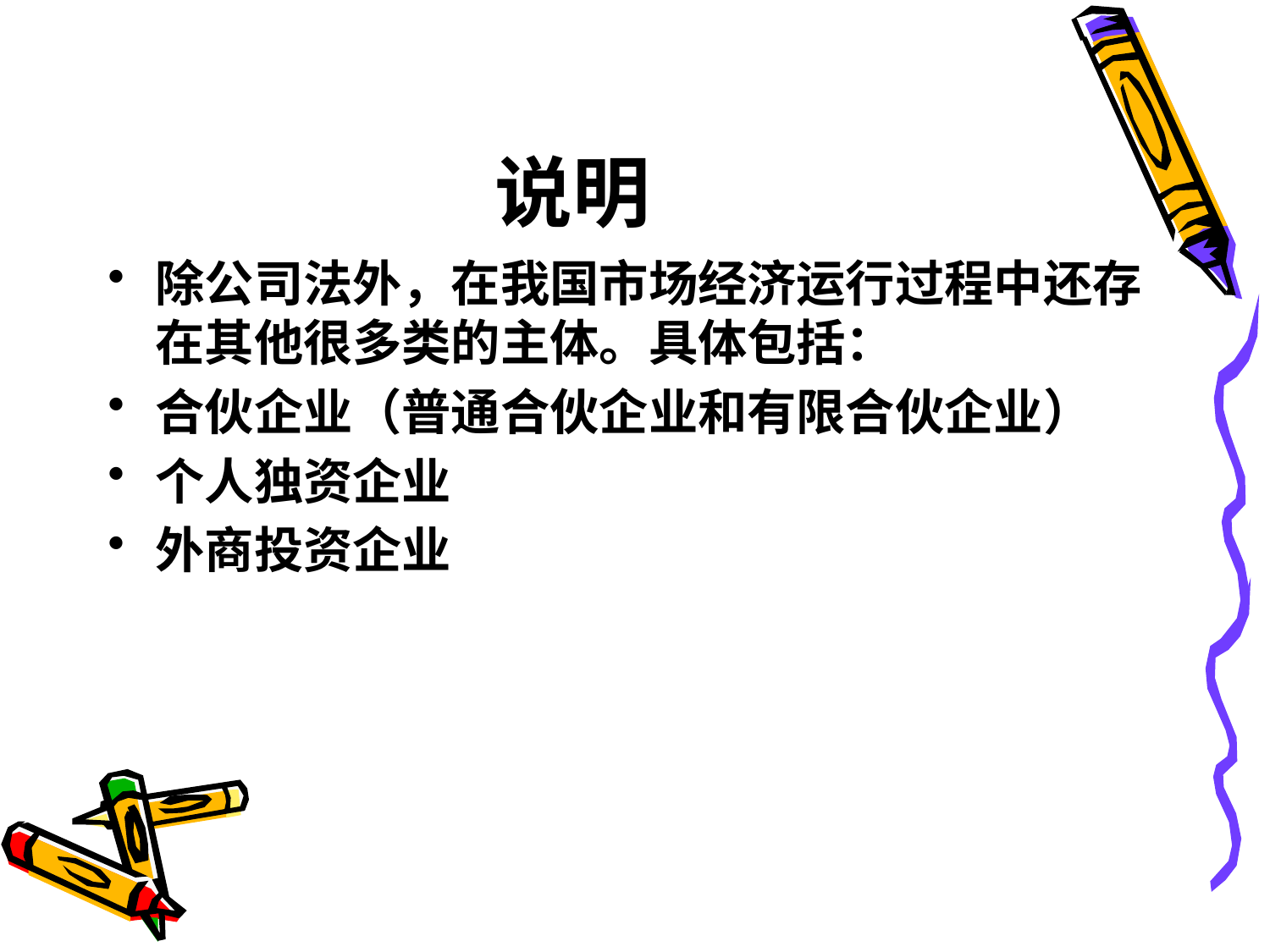

# 说明
除公司法外，在我国市场经济运行过程中还存在其他很多类的主体。具体包括：
合伙企业（普通合伙企业和有限合伙企业）
个人独资企业
外商投资企业